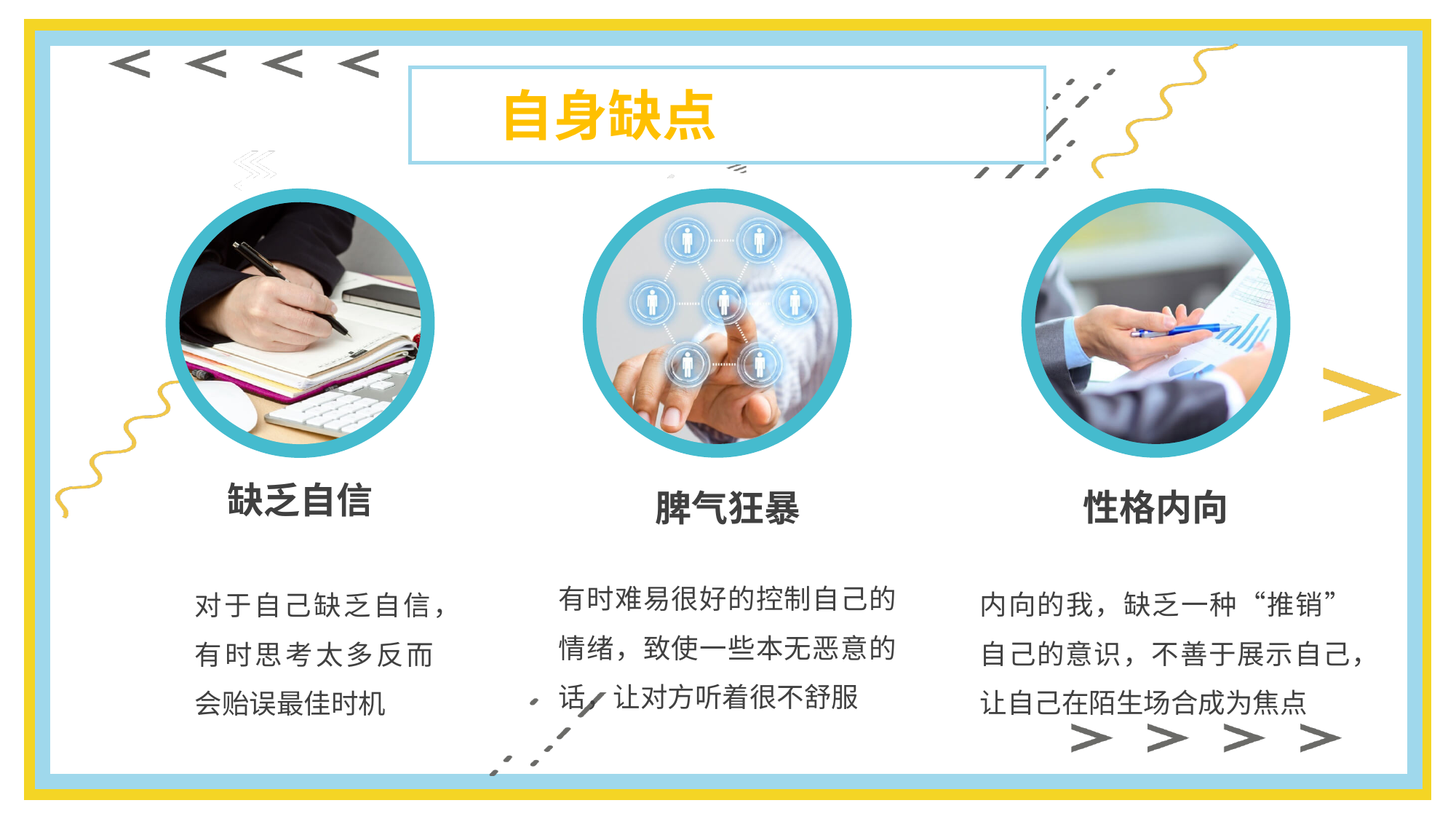

自身缺点

缺乏自信
性格内向
脾气狂暴
有时难易很好的控制自己的情绪，致使一些本无恶意的话，让对方听着很不舒服
内向的我，缺乏一种“推销”自己的意识，不善于展示自己，让自己在陌生场合成为焦点
对于自己缺乏自信，有时思考太多反而会贻误最佳时机